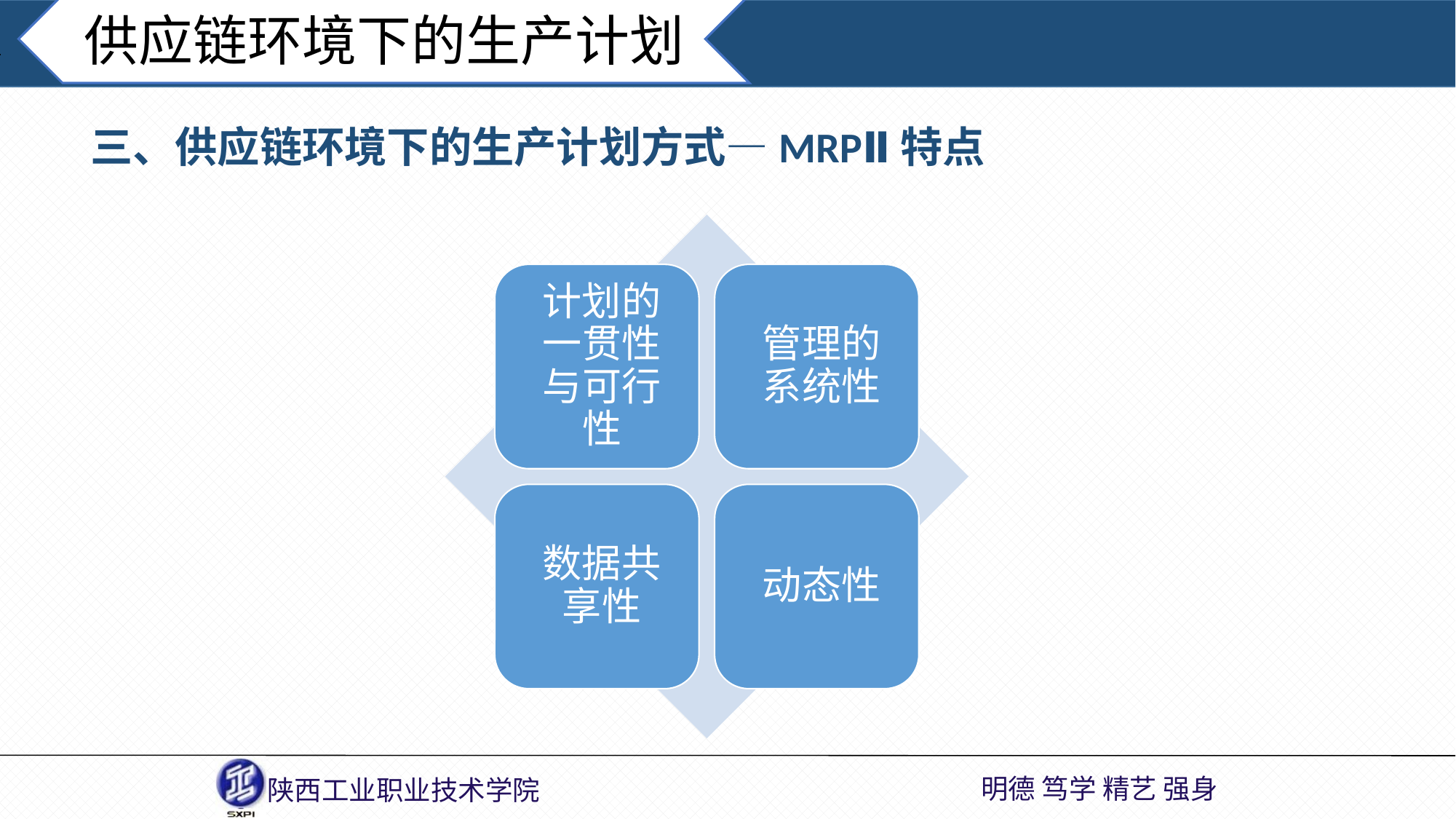

供应链环境下的生产计划

三、供应链环境下的生产计划方式—MRPⅡ特点

计划的一贯性与可行性
管理的系统性
数据共享性
动态性